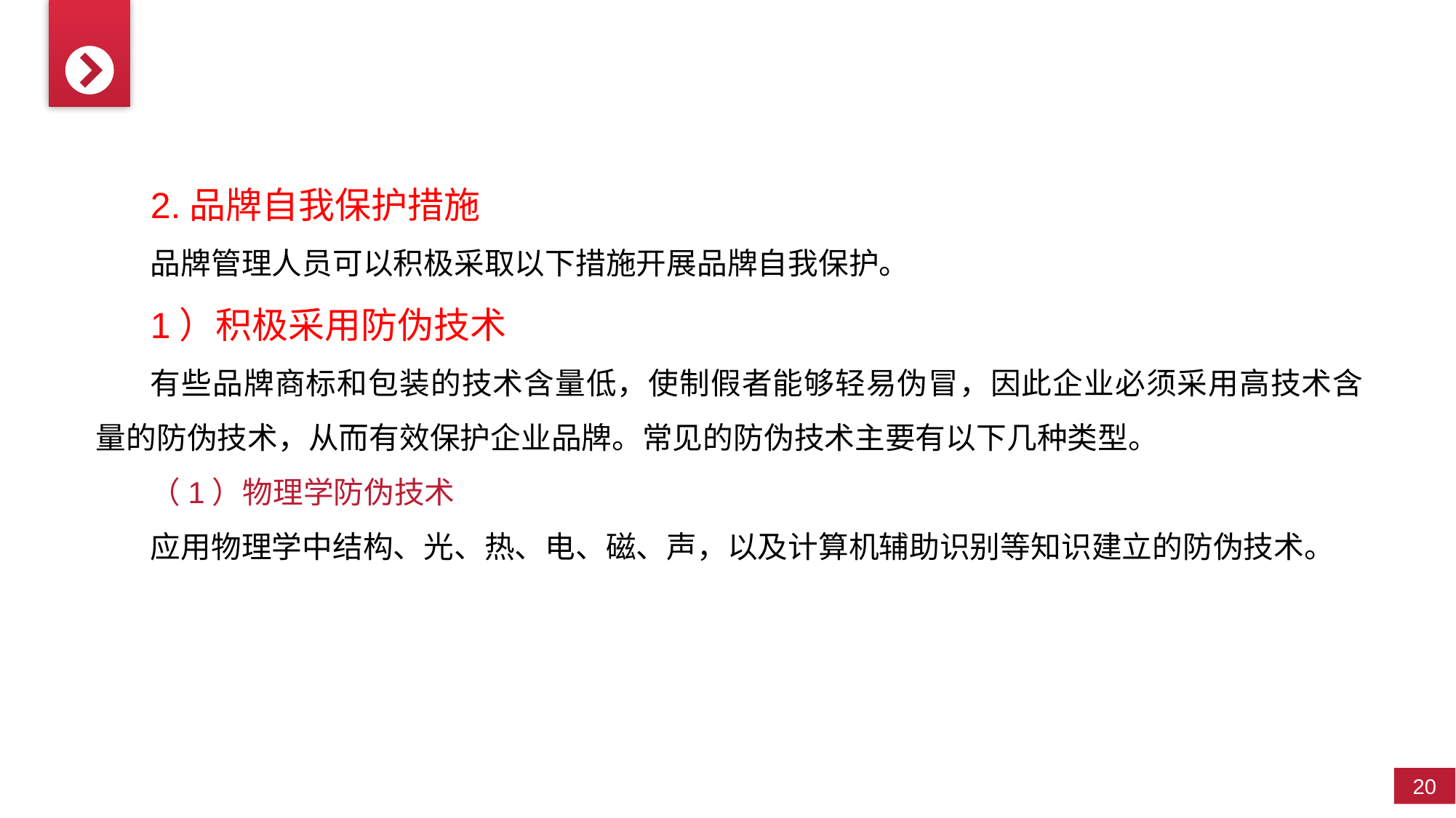

2.品牌自我保护措施
品牌管理人员可以积极采取以下措施开展品牌自我保护。
1）积极采用防伪技术
有些品牌商标和包装的技术含量低，使制假者能够轻易伪冒，因此企业必须采用高技术含量的防伪技术，从而有效保护企业品牌。常见的防伪技术主要有以下几种类型。
（1）物理学防伪技术
应用物理学中结构、光、热、电、磁、声，以及计算机辅助识别等知识建立的防伪技术。